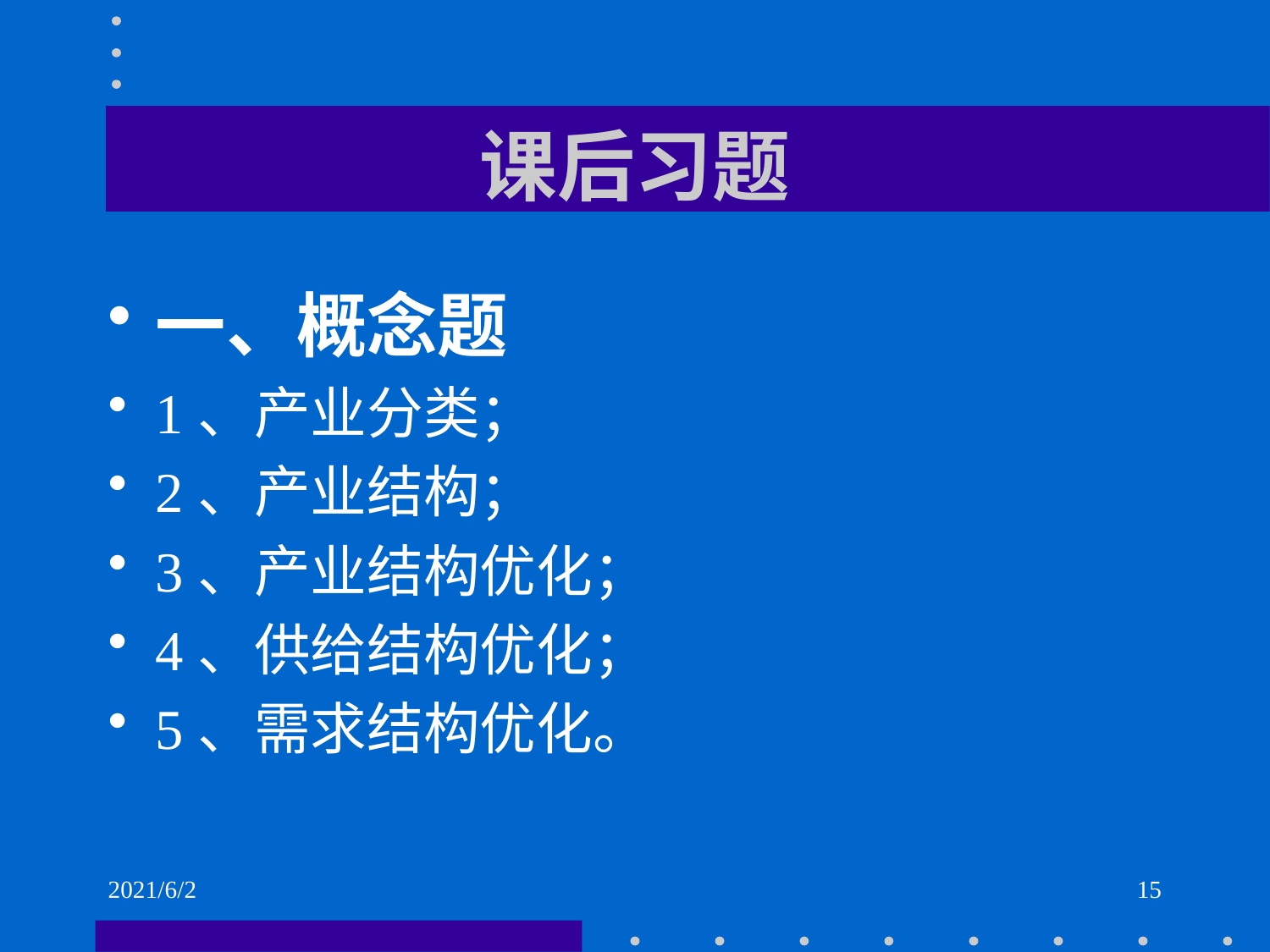

# 课后习题
一、概念题
1、产业分类；
2、产业结构；
3、产业结构优化；
4、供给结构优化；
5、需求结构优化。
2021/6/2
15